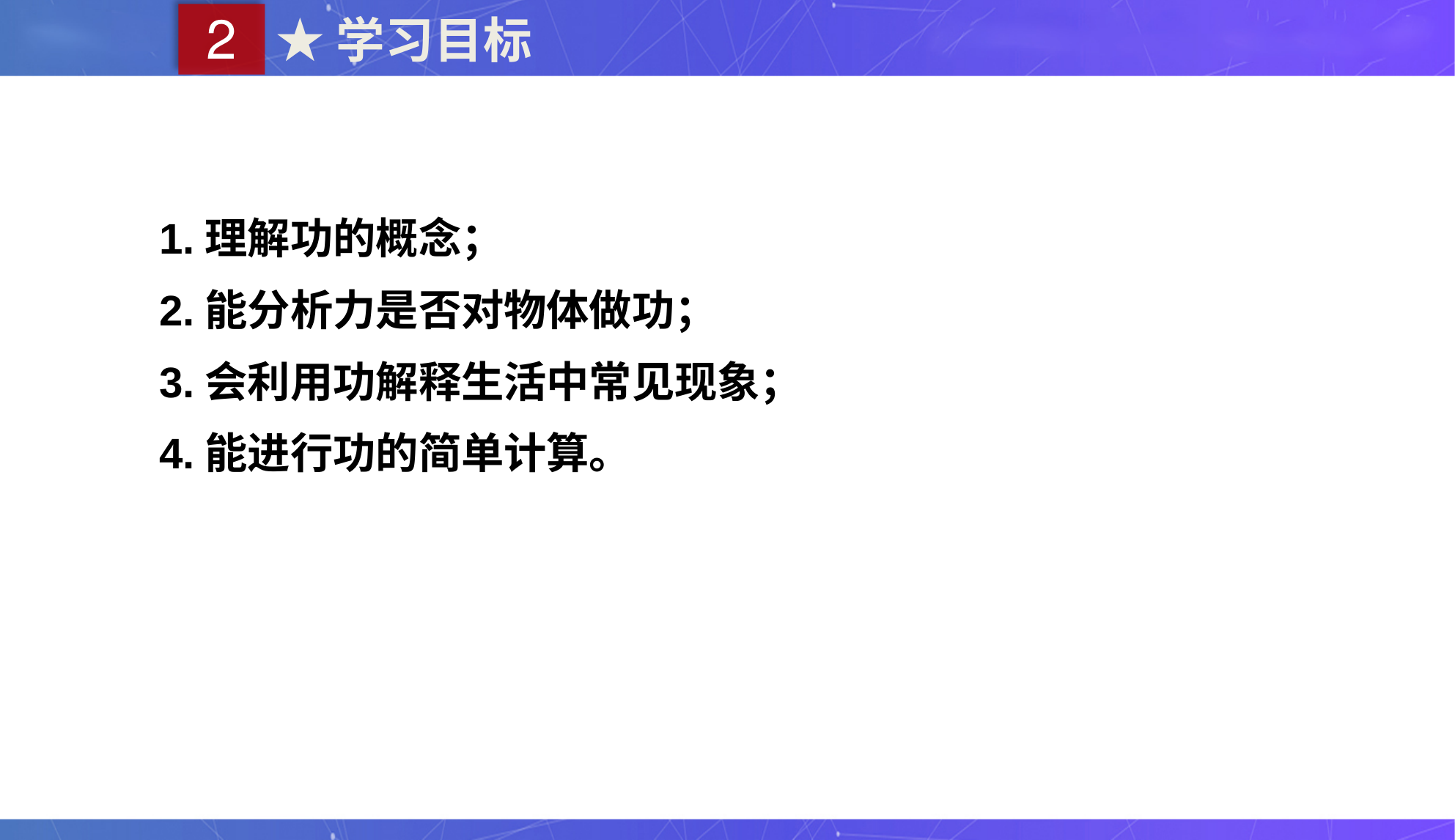

2
★学习目标
1.理解功的概念；
2.能分析力是否对物体做功；
3.会利用功解释生活中常见现象；
4.能进行功的简单计算。